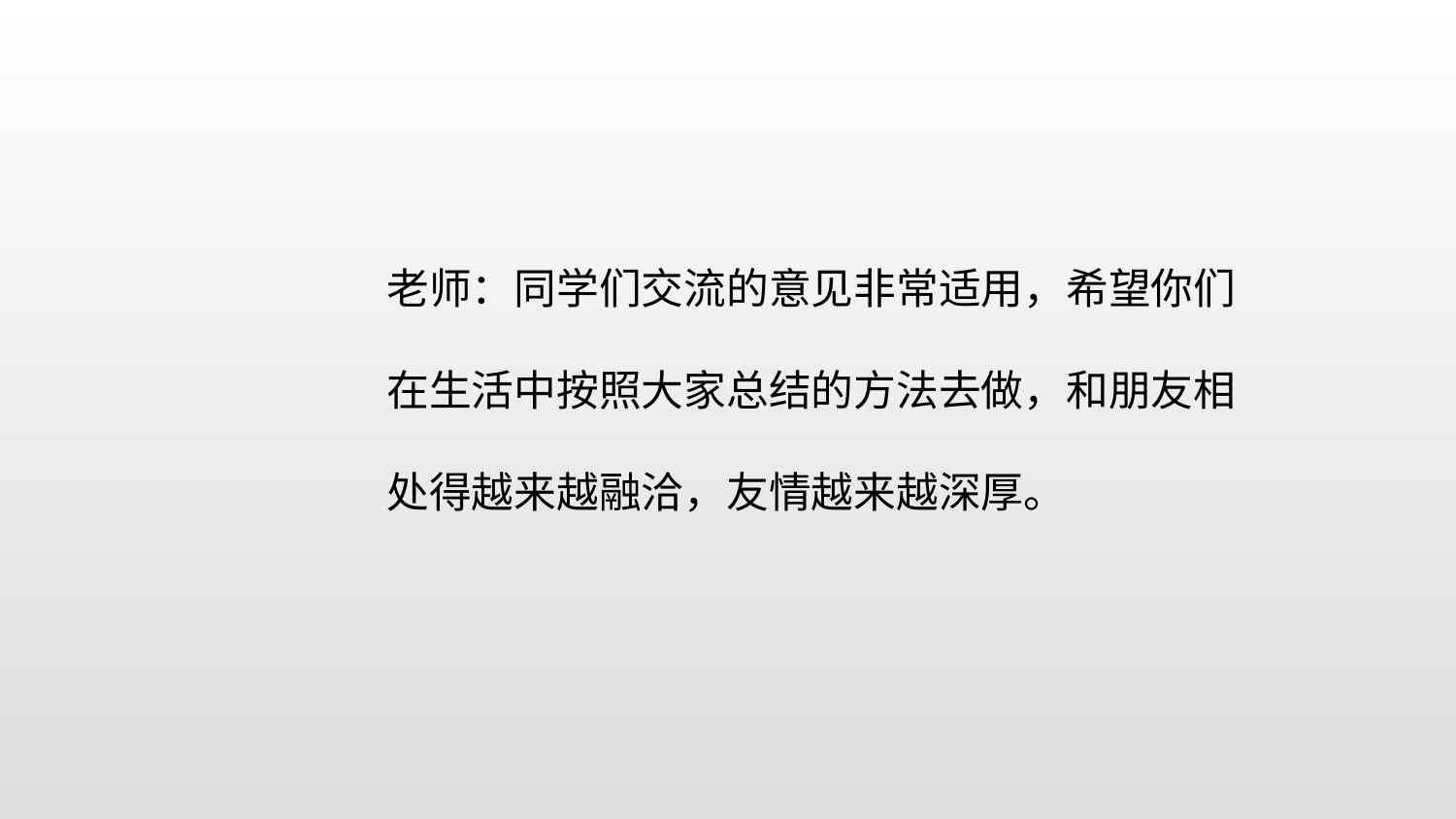

老师：同学们交流的意见非常适用，希望你们在生活中按照大家总结的方法去做，和朋友相处得越来越融洽，友情越来越深厚。